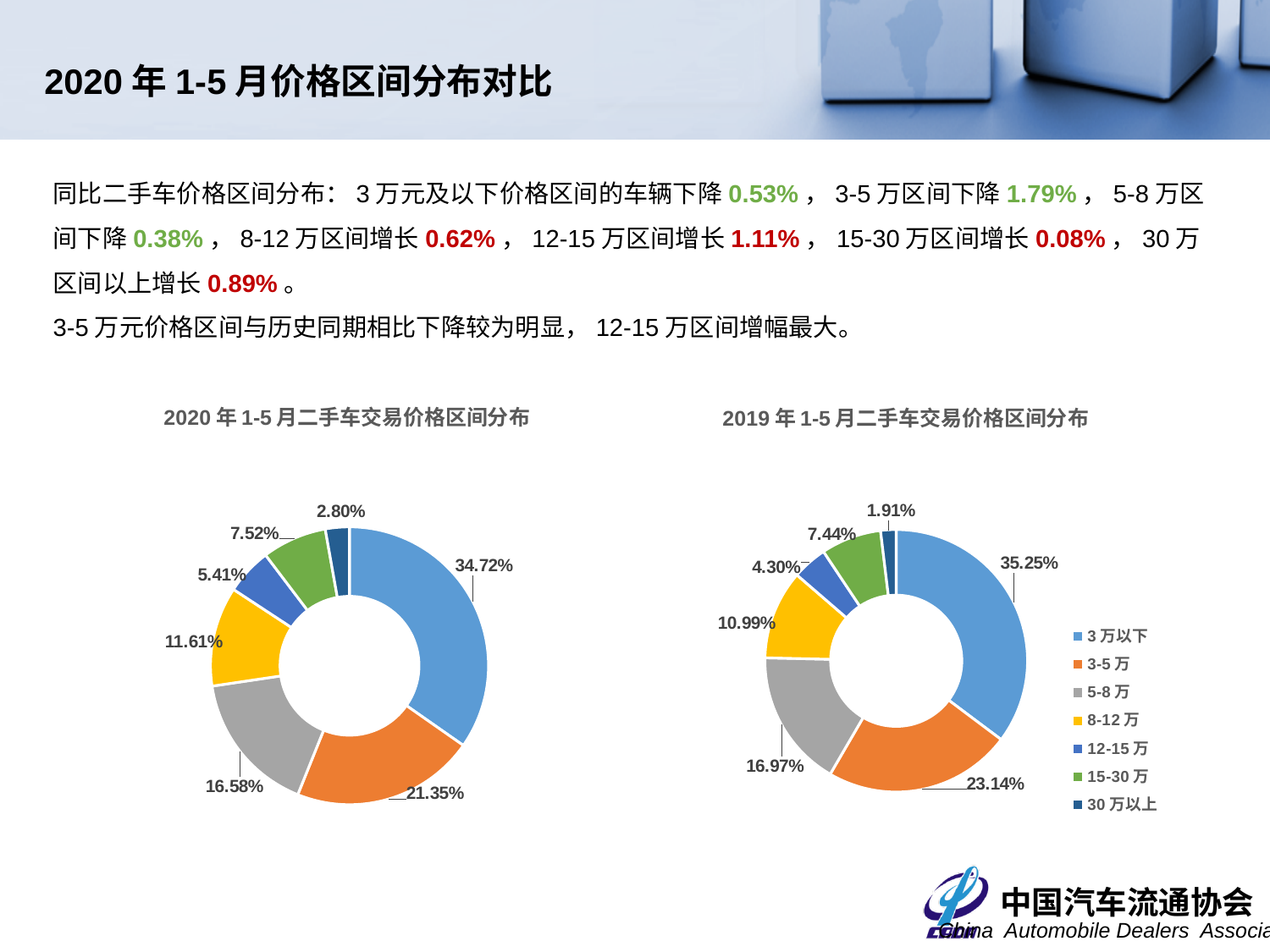

2020年1-5月价格区间分布对比
同比二手车价格区间分布：3万元及以下价格区间的车辆下降0.53%，3-5万区间下降1.79%，5-8万区间下降0.38%，8-12万区间增长0.62%，12-15万区间增长1.11%，15-30万区间增长0.08%，30万区间以上增长0.89%。
3-5万元价格区间与历史同期相比下降较为明显，12-15万区间增幅最大。

### Chart: 2020年1-5月二手车交易价格区间分布

| Category |  |
|---|---|
| 3万以下 | 0.3472244496607004 |
| 3-5万 | 0.21350038311941824 |
| 5-8万 | 0.16580080058188792 |
| 8-12万 | 0.11614755200461363 |
| 12-15万 | 0.054117845265113776 |
| 15-30万 | 0.07520318288808864 |
| 30万以上 | 0.028005786480177416 |

### Chart: 2019年1-5月二手车交易价格区间分布

| Category |  |
|---|---|
| 3万以下 | 0.35252438051899593 |
| 3-5万 | 0.2313972799168904 |
| 5-8万 | 0.16965036909142786 |
| 8-12万 | 0.10992084104560053 |
| 12-15万 | 0.042999700044627505 |
| 15-30万 | 0.07435783944339988 |
| 30万以上 | 0.019149589939057847 |